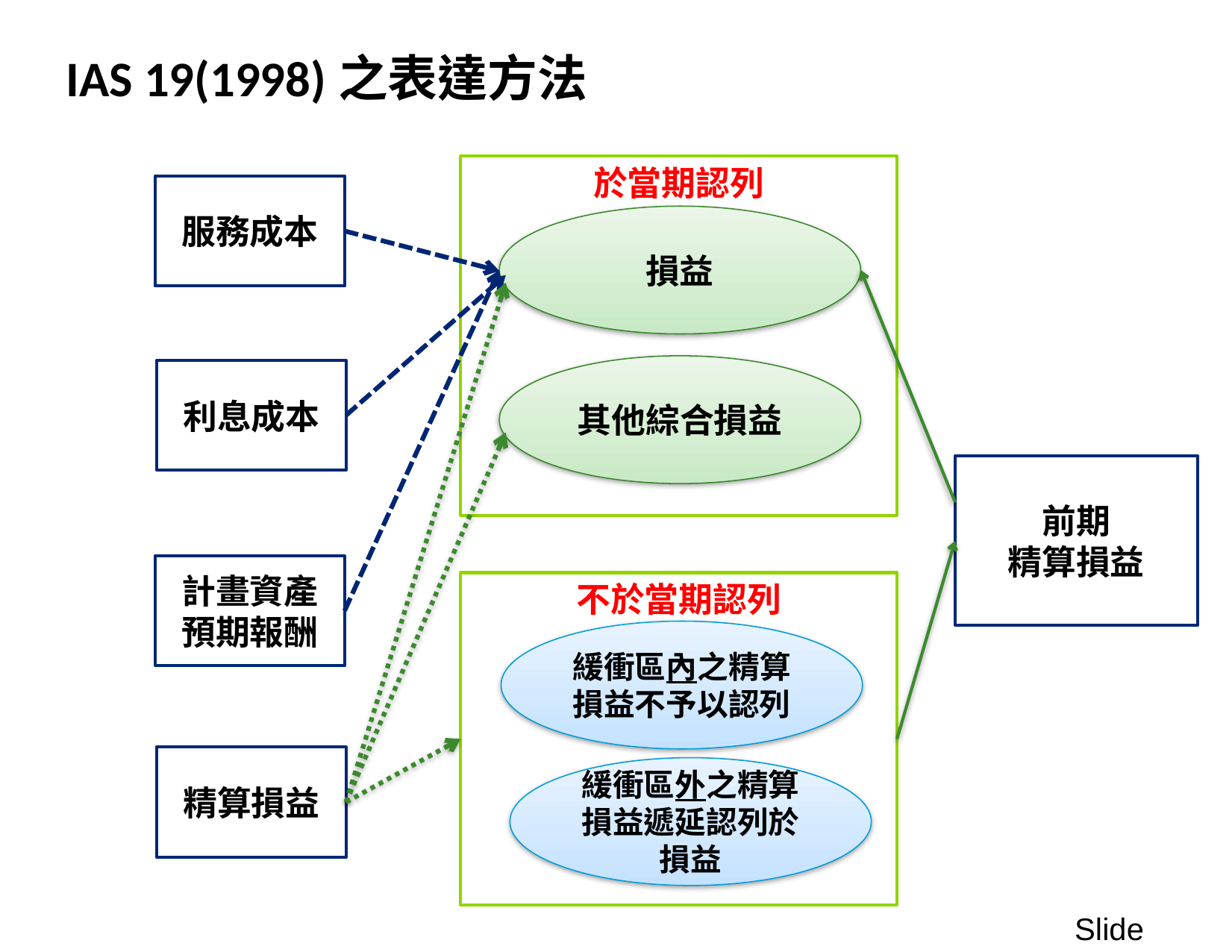

# IAS 19(1998)之表達方法
於當期認列
損益
其他綜合損益
服務成本
利息成本
前期
精算損益
計畫資產
預期報酬
不於當期認列
緩衝區內之精算損益不予以認列
緩衝區外之精算損益遞延認列於損益
精算損益
Slide 60